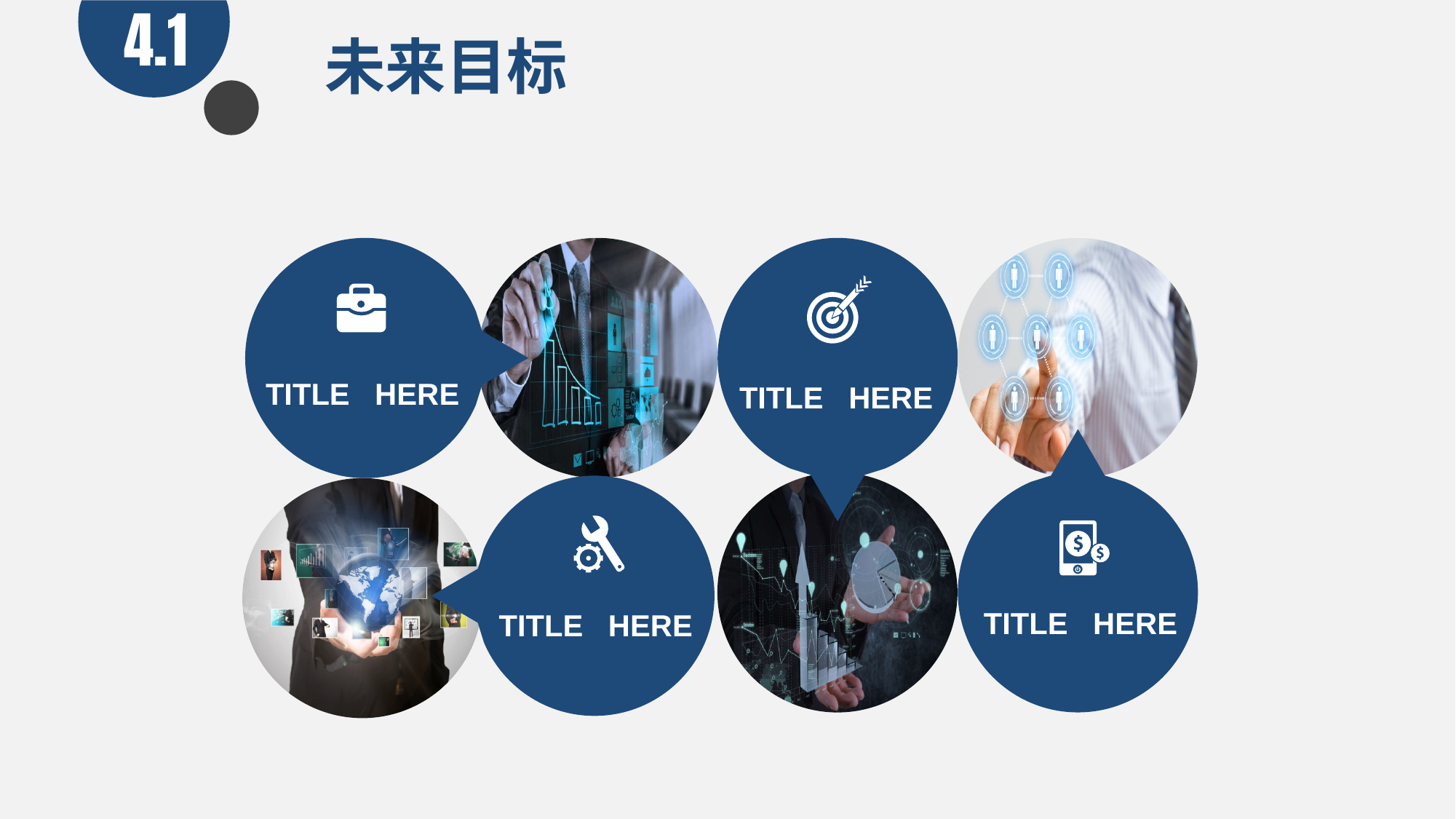

4.1

未来目标

TITLE   HERE
TITLE   HERE

TITLE   HERE
TITLE   HERE